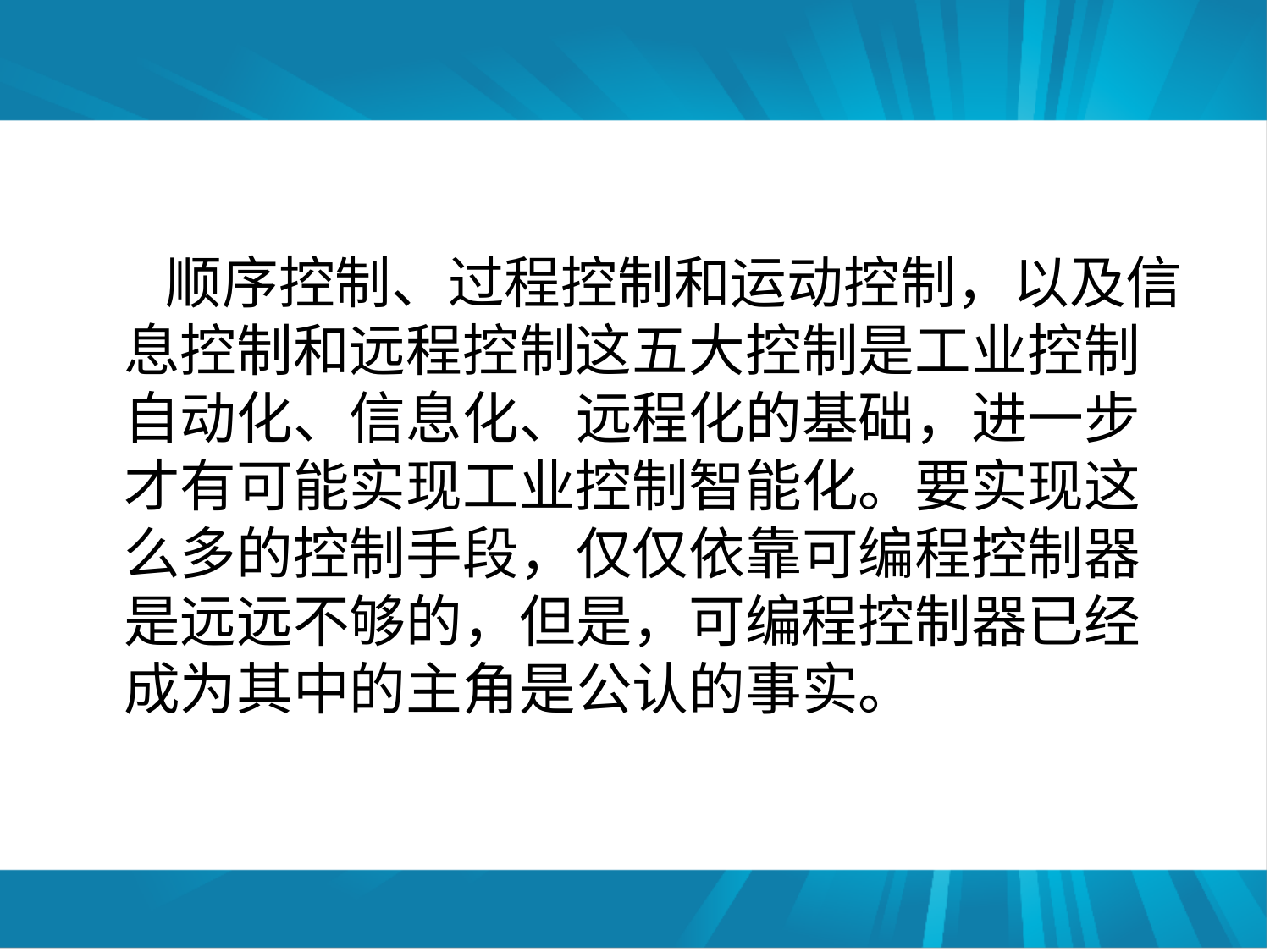

#
      顺序控制、过程控制和运动控制，以及信息控制和远程控制这五大控制是工业控制自动化、信息化、远程化的基础，进一步才有可能实现工业控制智能化。要实现这么多的控制手段，仅仅依靠可编程控制器是远远不够的，但是，可编程控制器已经成为其中的主角是公认的事实。